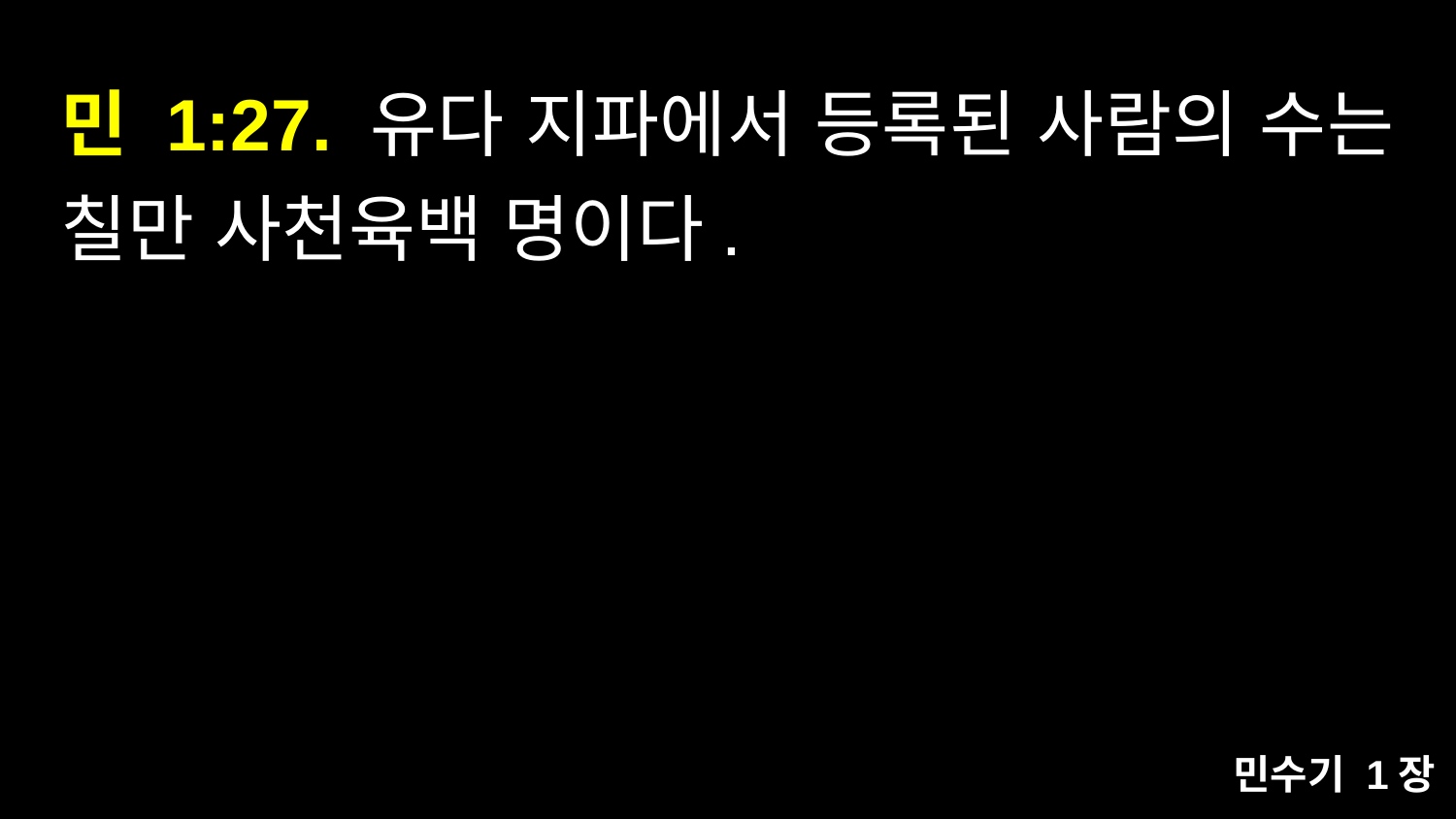

# 민 1:27. 유다 지파에서 등록된 사람의 수는 칠만 사천육백 명이다.
민수기 1장